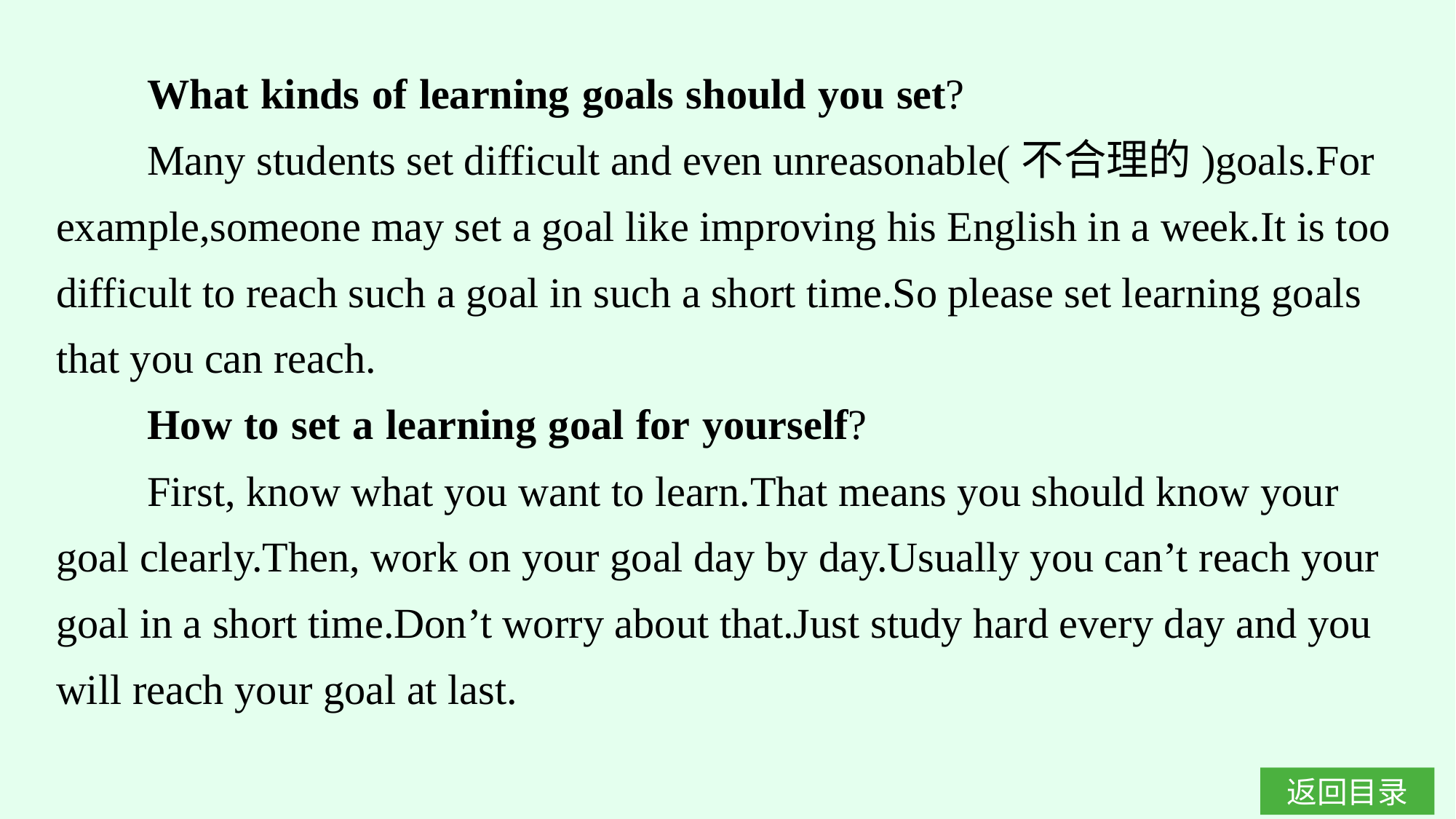

What kinds of learning goals should you set?
Many students set difficult and even unreasonable(不合理的)goals.For example,someone may set a goal like improving his English in a week.It is too difficult to reach such a goal in such a short time.So please set learning goals that you can reach.
How to set a learning goal for yourself?
First, know what you want to learn.That means you should know your goal clearly.Then, work on your goal day by day.Usually you can’t reach your goal in a short time.Don’t worry about that.Just study hard every day and you will reach your goal at last.